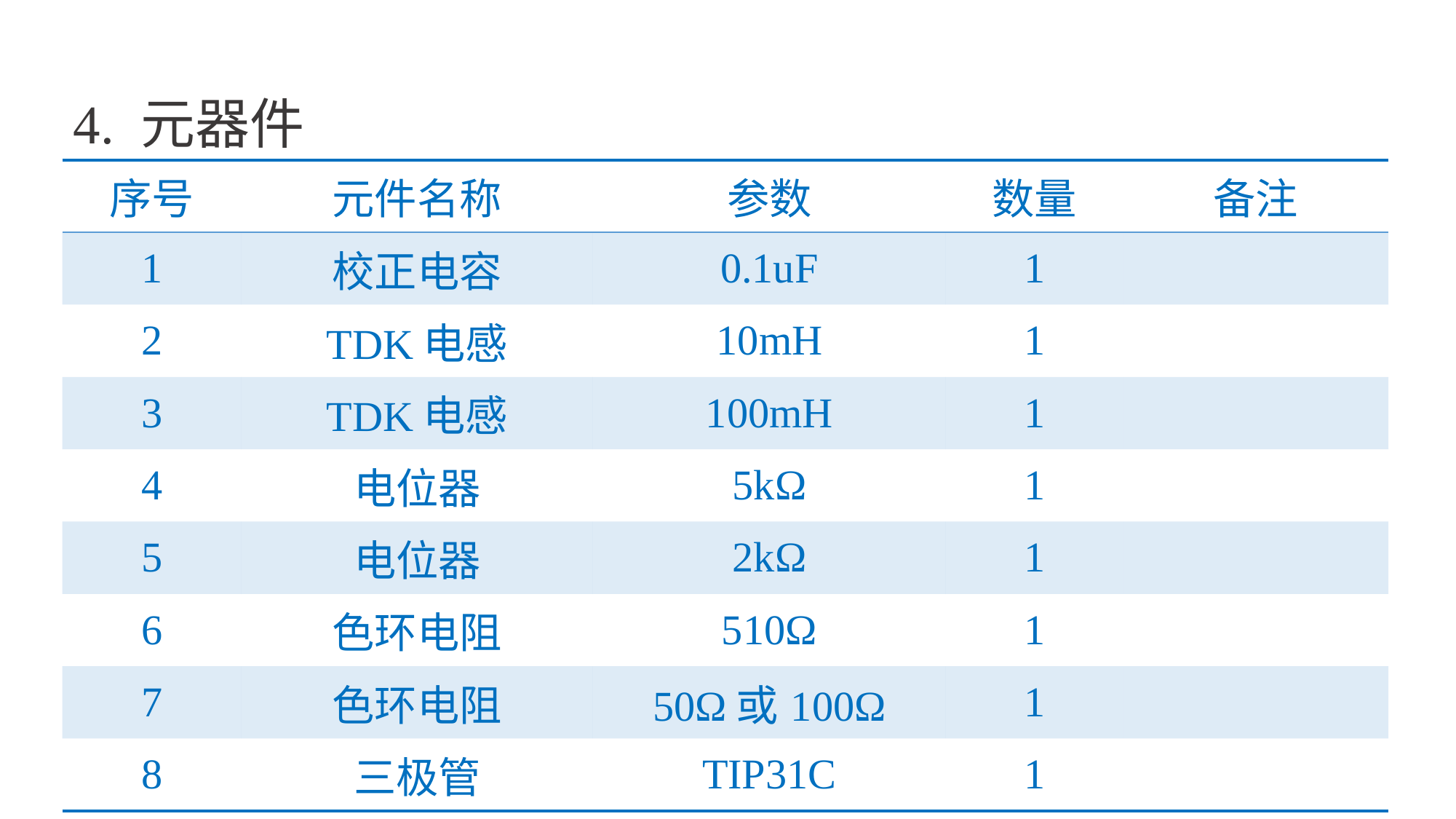

# 4. 元器件
| 序号 | 元件名称 | 参数 | 数量 | 备注 |
| --- | --- | --- | --- | --- |
| 1 | 校正电容 | 0.1uF | 1 |  |
| 2 | TDK电感 | 10mH | 1 |  |
| 3 | TDK电感 | 100mH | 1 |  |
| 4 | 电位器 | 5kΩ | 1 |  |
| 5 | 电位器 | 2kΩ | 1 |  |
| 6 | 色环电阻 | 510Ω | 1 |  |
| 7 | 色环电阻 | 50Ω或100Ω | 1 |  |
| 8 | 三极管 | TIP31C | 1 |  |
15